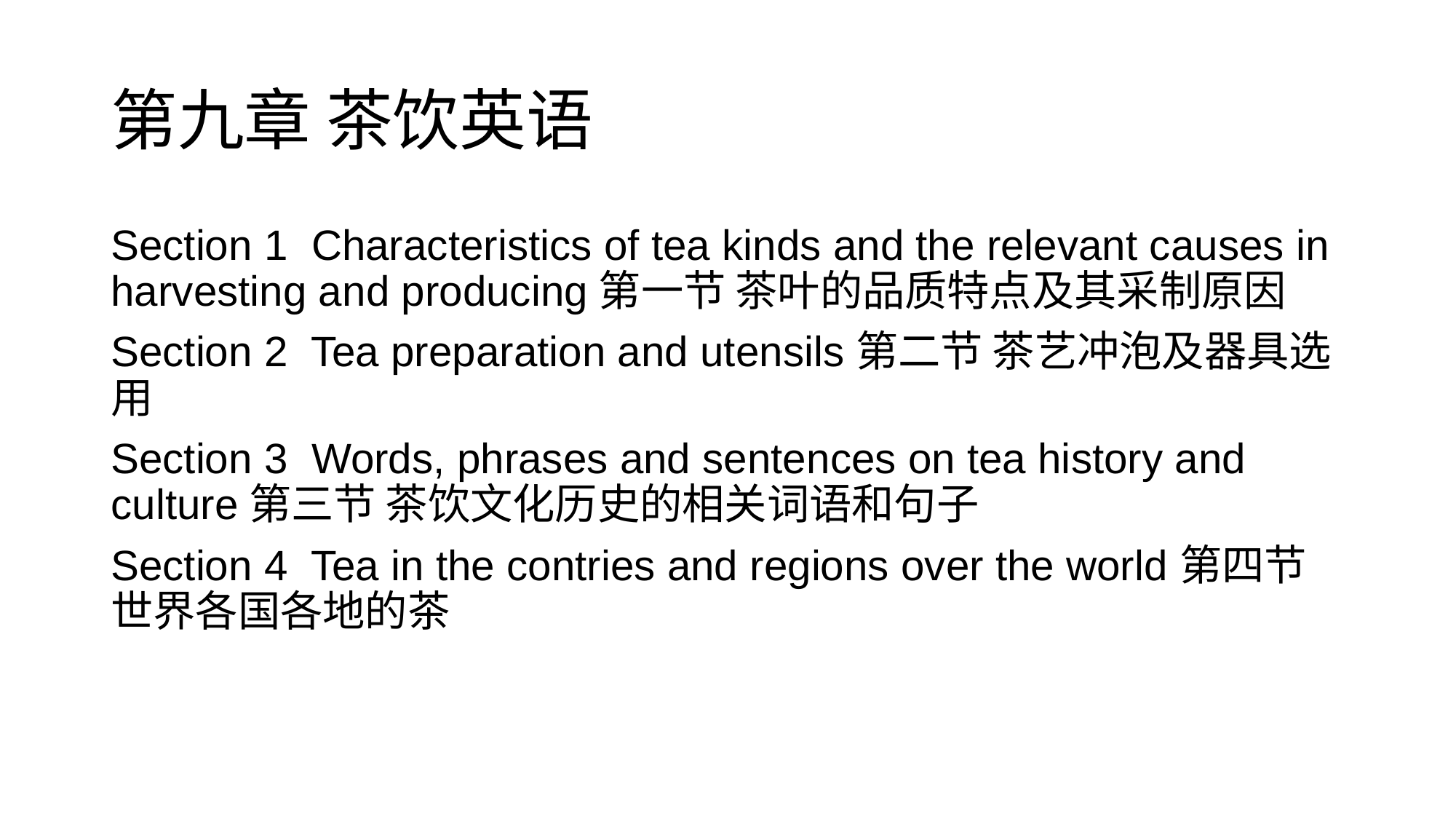

# 第九章 茶饮英语
Section 1  Characteristics of tea kinds and the relevant causes in harvesting and producing第一节 茶叶的品质特点及其采制原因
Section 2  Tea preparation and utensils第二节 茶艺冲泡及器具选用
Section 3  Words, phrases and sentences on tea history and culture第三节 茶饮文化历史的相关词语和句子
Section 4  Tea in the contries and regions over the world第四节 世界各国各地的茶